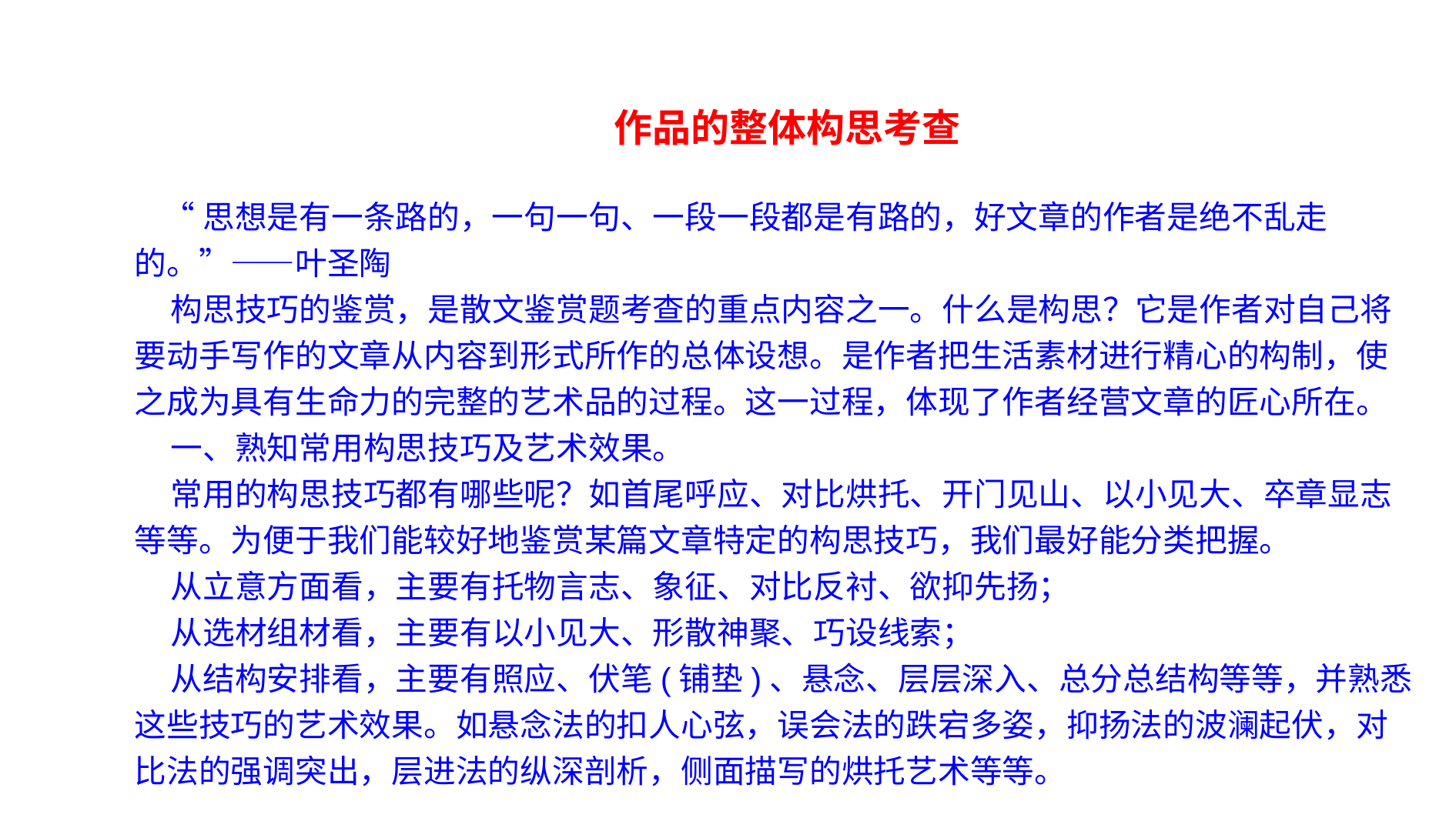

作品的整体构思考查
    “思想是有一条路的，一句一句、一段一段都是有路的，好文章的作者是绝不乱走的。”——叶圣陶
    构思技巧的鉴赏，是散文鉴赏题考查的重点内容之一。什么是构思？它是作者对自己将要动手写作的文章从内容到形式所作的总体设想。是作者把生活素材进行精心的构制，使之成为具有生命力的完整的艺术品的过程。这一过程，体现了作者经营文章的匠心所在。
    一、熟知常用构思技巧及艺术效果。
    常用的构思技巧都有哪些呢？如首尾呼应、对比烘托、开门见山、以小见大、卒章显志等等。为便于我们能较好地鉴赏某篇文章特定的构思技巧，我们最好能分类把握。
    从立意方面看，主要有托物言志、象征、对比反衬、欲抑先扬；
    从选材组材看，主要有以小见大、形散神聚、巧设线索；
    从结构安排看，主要有照应、伏笔(铺垫)、悬念、层层深入、总分总结构等等，并熟悉这些技巧的艺术效果。如悬念法的扣人心弦，误会法的跌宕多姿，抑扬法的波澜起伏，对比法的强调突出，层进法的纵深剖析，侧面描写的烘托艺术等等。